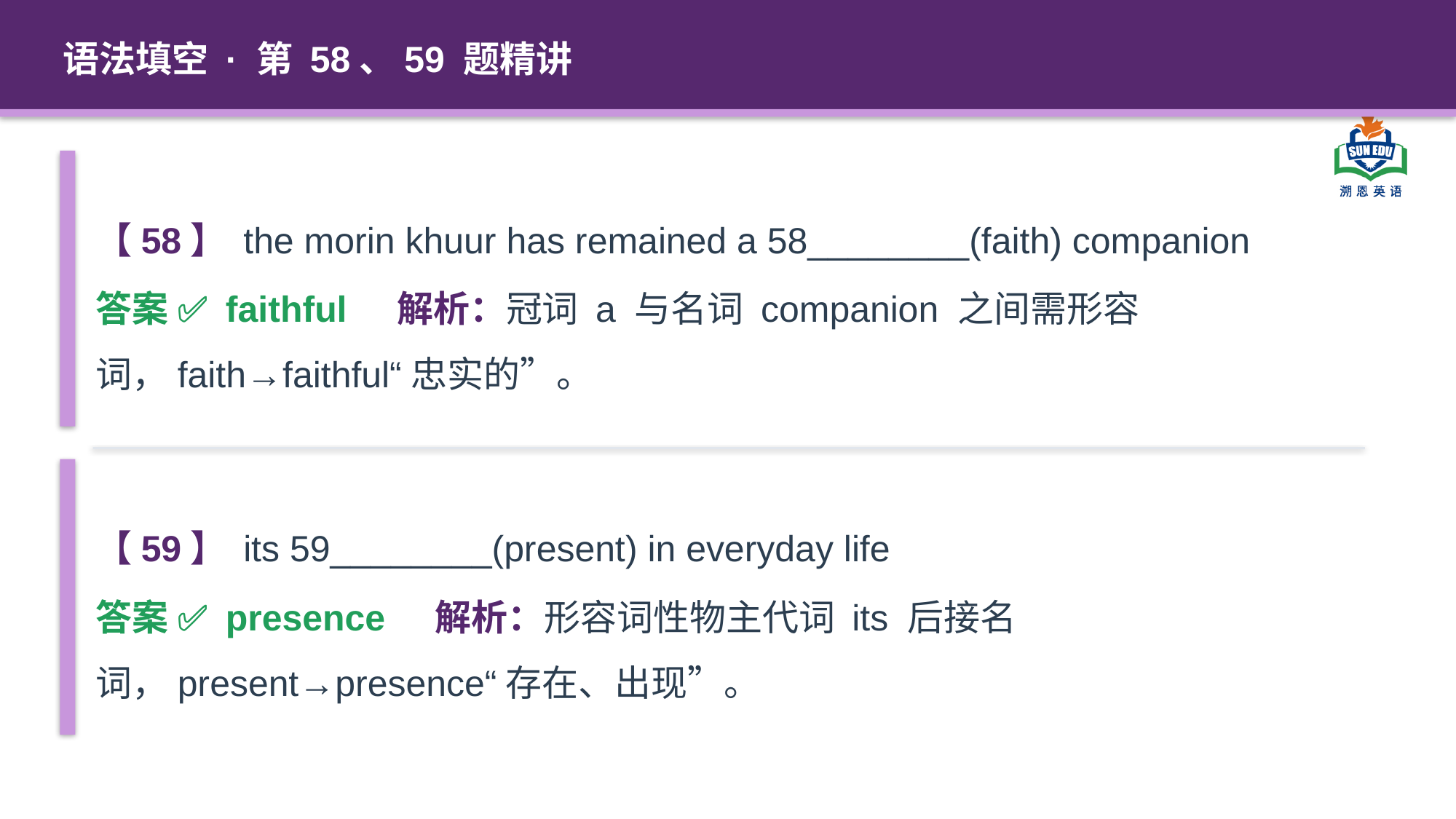

语法填空 · 第 58、59 题精讲

【58】 the morin khuur has remained a 58________(faith) companion
答案 ✅ faithful    解析：冠词 a 与名词 companion 之间需形容词，faith→faithful“忠实的”。

【59】 its 59________(present) in everyday life
答案 ✅ presence    解析：形容词性物主代词 its 后接名词，present→presence“存在、出现”。